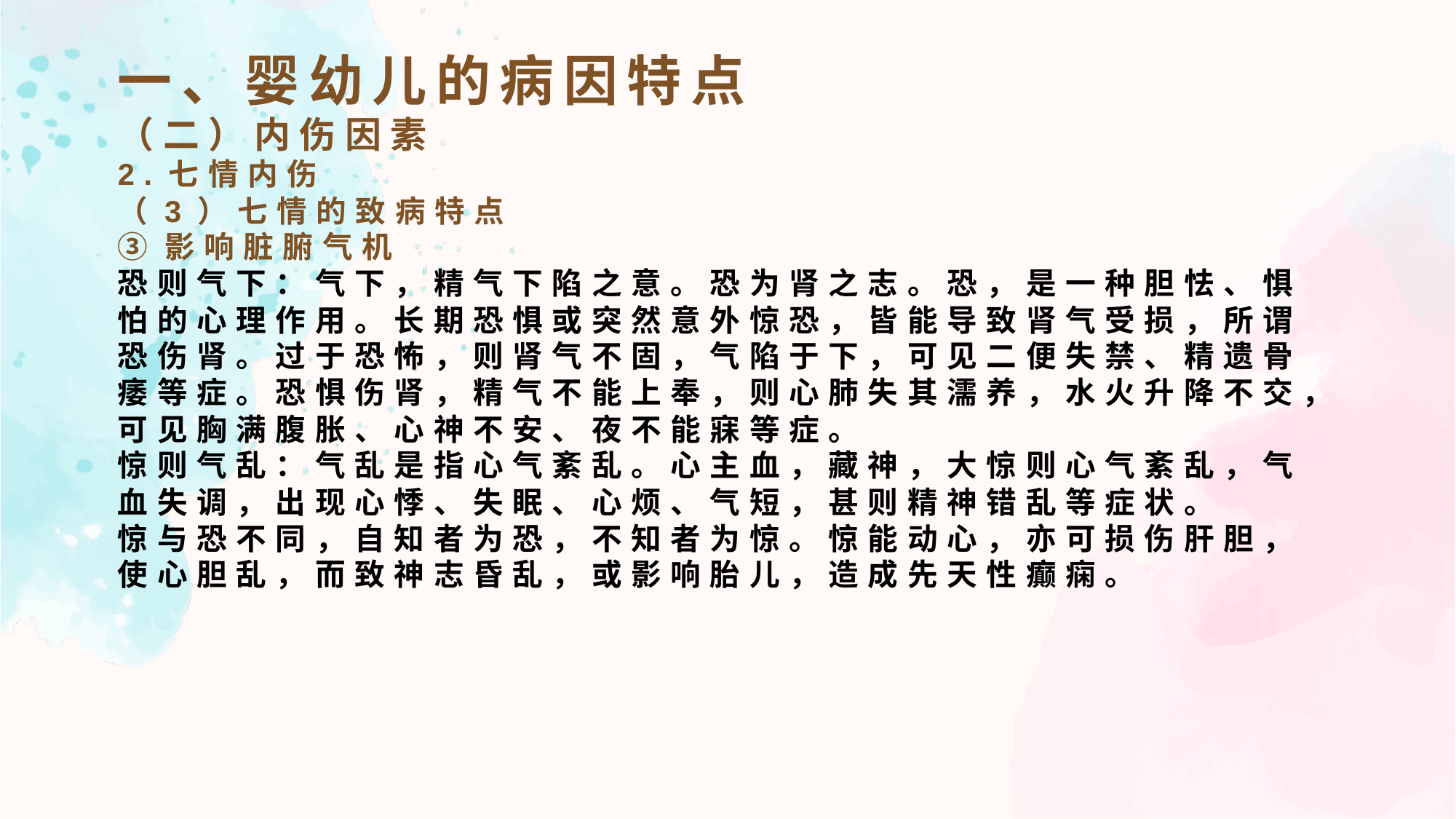

一、婴幼儿的病因特点
（二）内伤因素
2.七情内伤
（3）七情的致病特点
③影响脏腑气机
恐则气下：气下，精气下陷之意。恐为肾之志。恐，是一种胆怯、惧怕的心理作用。长期恐惧或突然意外惊恐，皆能导致肾气受损，所谓恐伤肾。过于恐怖，则肾气不固，气陷于下，可见二便失禁、精遗骨痿等症。恐惧伤肾，精气不能上奉，则心肺失其濡养，水火升降不交，可见胸满腹胀、心神不安、夜不能寐等症。
惊则气乱：气乱是指心气紊乱。心主血，藏神，大惊则心气紊乱，气血失调，出现心悸、失眠、心烦、气短，甚则精神错乱等症状。
惊与恐不同，自知者为恐，不知者为惊。惊能动心，亦可损伤肝胆，使心胆乱，而致神志昏乱，或影响胎儿，造成先天性癫痫。